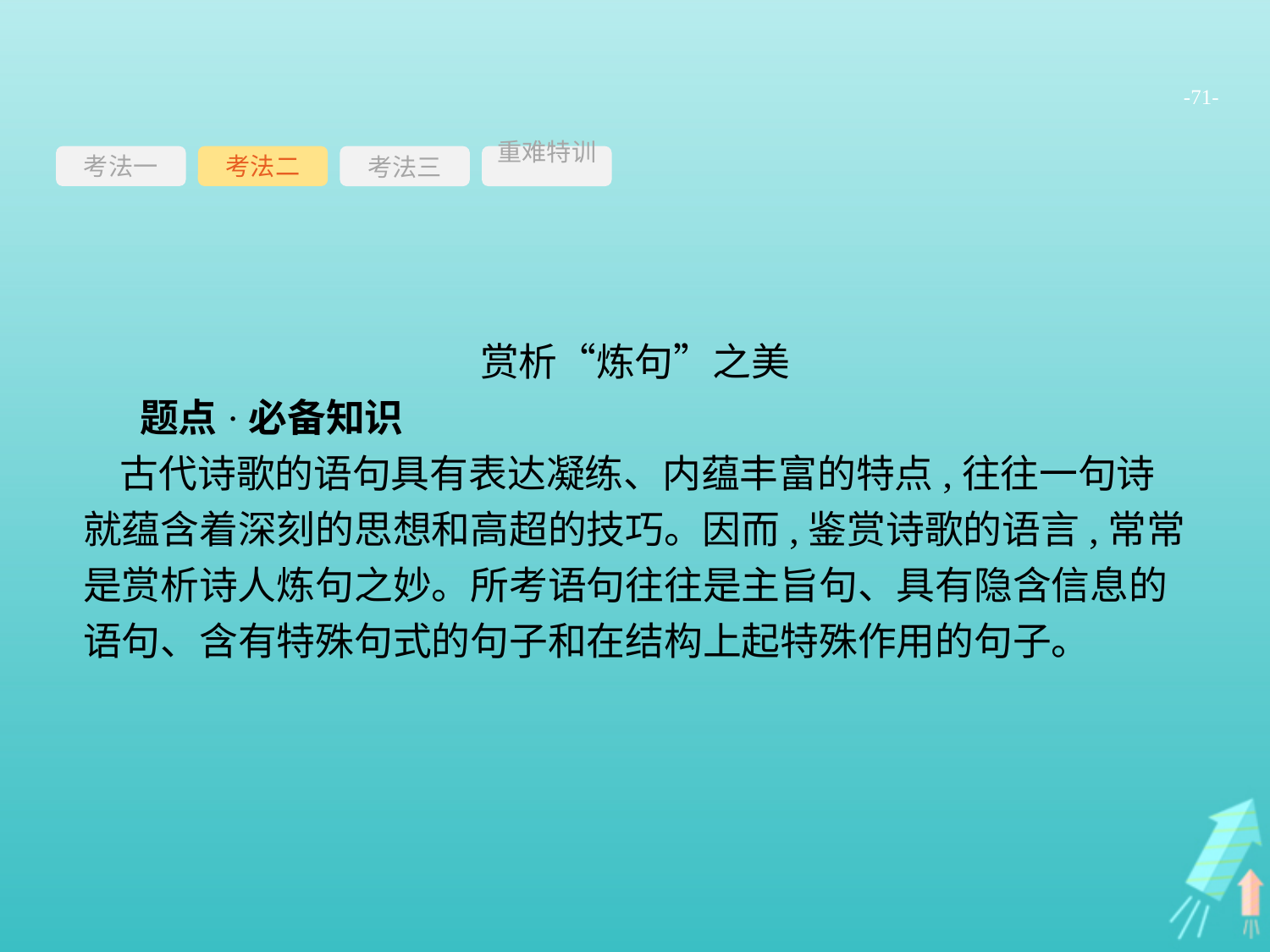

-71-
考法一
考法三
重难特训
考法二
赏析“炼句”之美
题点·必备知识
古代诗歌的语句具有表达凝练、内蕴丰富的特点,往往一句诗就蕴含着深刻的思想和高超的技巧。因而,鉴赏诗歌的语言,常常是赏析诗人炼句之妙。所考语句往往是主旨句、具有隐含信息的语句、含有特殊句式的句子和在结构上起特殊作用的句子。